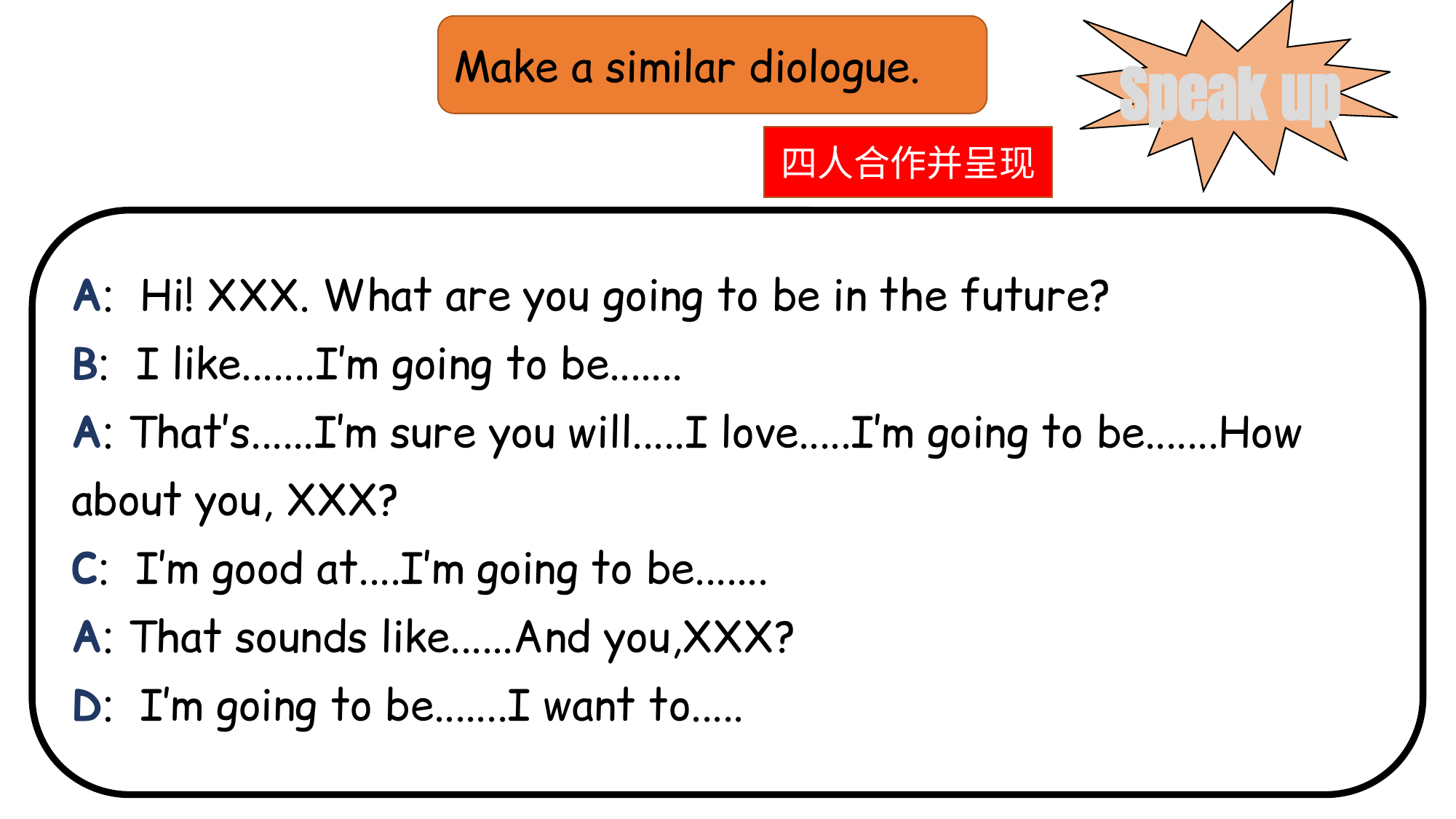

Make a similar diologue.
Speak up
四人合作并呈现

A:  Hi! XXX. What are you going to be in the future?
B:  I like.......I’m going to be.......
A: That’s......I’m sure you will.....I love.....I’m going to be.......How    about you, XXX?
C:  I’m good at....I’m going to be.......
A: That sounds like......And you,XXX?
D:  I’m going to be.......I want to.....